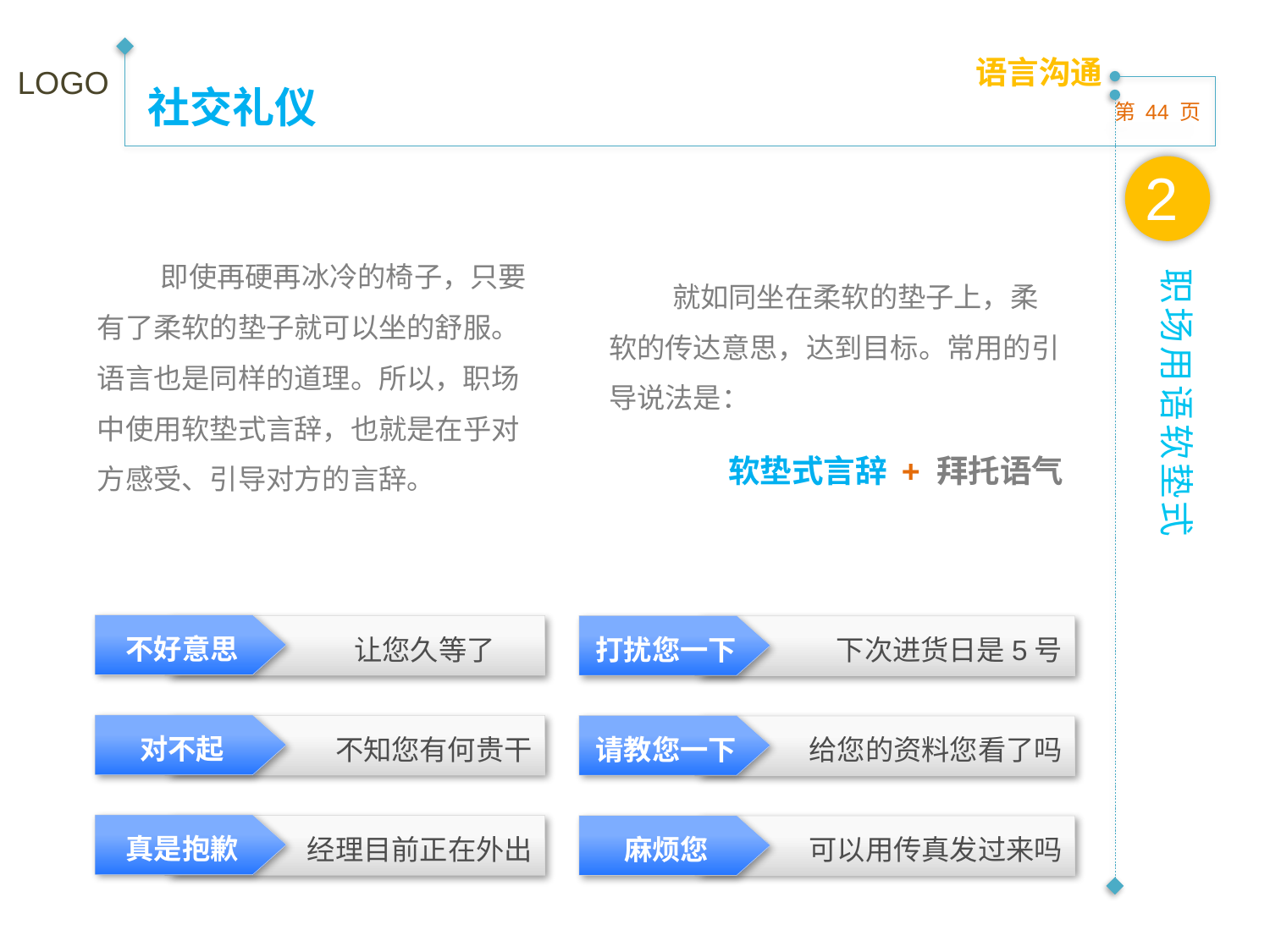

语言沟通
社交礼仪
2

即使再硬再冰冷的椅子，只要有了柔软的垫子就可以坐的舒服。语言也是同样的道理。所以，职场中使用软垫式言辞，也就是在乎对方感受、引导对方的言辞。
就如同坐在柔软的垫子上，柔软的传达意思，达到目标。常用的引导说法是：
职场用语软垫式
软垫式言辞 + 拜托语气
不好意思
打扰您一下
对不起
请教您一下
真是抱歉
麻烦您
让您久等了
下次进货日是5号
不知您有何贵干
给您的资料您看了吗
经理目前正在外出
可以用传真发过来吗